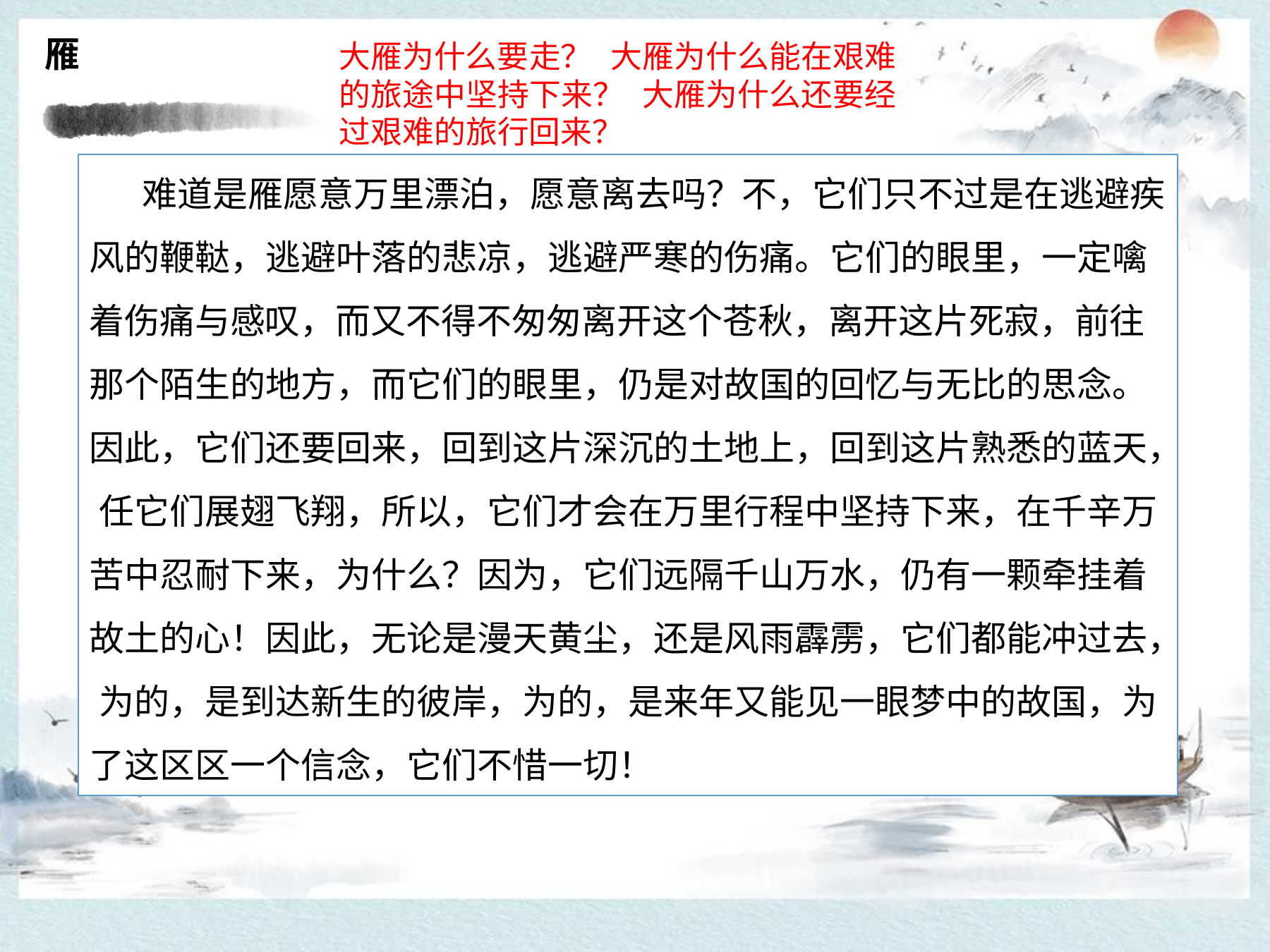

雁
大雁为什么要走？  大雁为什么能在艰难的旅途中坚持下来？  大雁为什么还要经过艰难的旅行回来？

难道是雁愿意万里漂泊，愿意离去吗？不，它们只不过是在逃避疾  风的鞭鞑，逃避叶落的悲凉，逃避严寒的伤痛。它们的眼里，一定噙  着伤痛与感叹，而又不得不匆匆离开这个苍秋，离开这片死寂，前往  那个陌生的地方，而它们的眼里，仍是对故国的回忆与无比的思念。  因此，它们还要回来，回到这片深沉的土地上，回到这片熟悉的蓝天，  任它们展翅飞翔，所以，它们才会在万里行程中坚持下来，在千辛万  苦中忍耐下来，为什么？因为，它们远隔千山万水，仍有一颗牵挂着  故土的心！因此，无论是漫天黄尘，还是风雨霹雳，它们都能冲过去，  为的，是到达新生的彼岸，为的，是来年又能见一眼梦中的故国，为  了这区区一个信念，它们不惜一切！